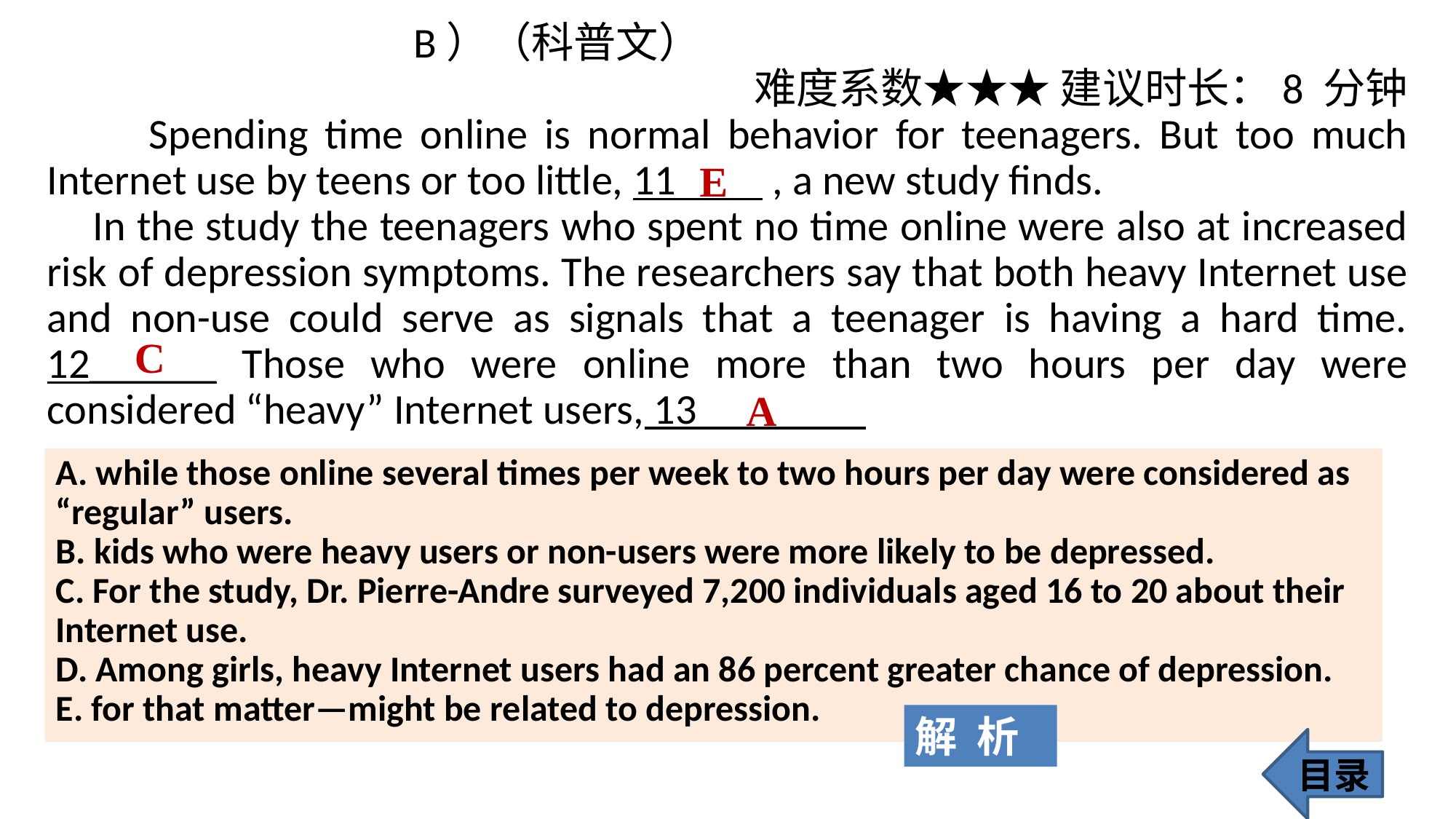

B）（科普文）
难度系数★★★ 建议时长：8 分钟
      Spending time online is normal behavior for teenagers. But too much Internet use by teens or too little, 11          , a new study finds.
    In the study the teenagers who spent no time online were also at increased risk of depression symptoms. The researchers say that both heavy Internet use and non-use could serve as signals that a teenager is having a hard time. 12______ Those who were online more than two hours per day were considered “heavy” Internet users, 13________
E
C
A
A. while those online several times per week to two hours per day were considered as “regular” users.
B. kids who were heavy users or non-users were more likely to be depressed.
C. For the study, Dr. Pierre-Andre surveyed 7,200 individuals aged 16 to 20 about their Internet use.
D. Among girls, heavy Internet users had an 86 percent greater chance of depression.
E. for that matter—might be related to depression.
解  析
目录
305